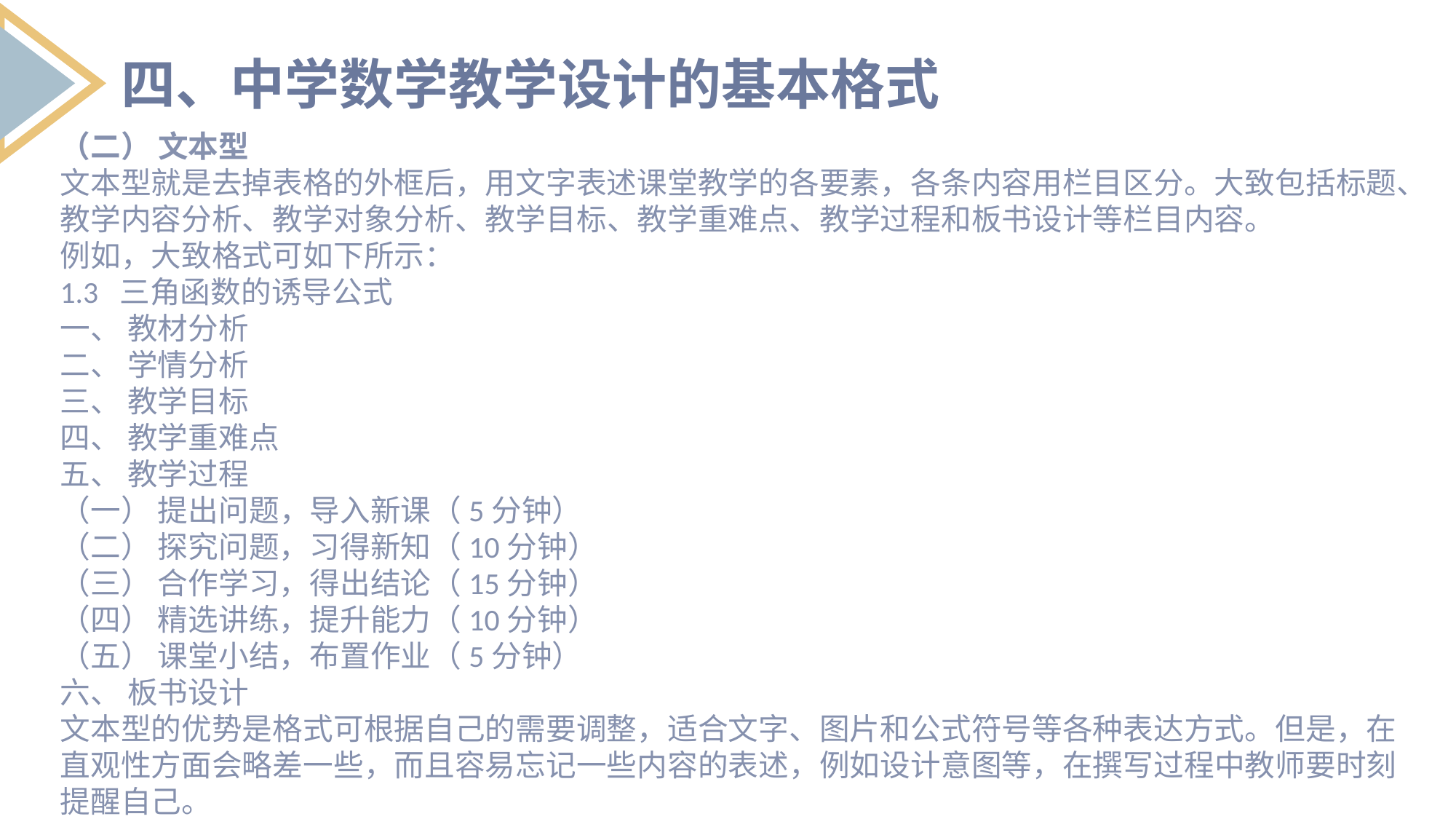

四、中学数学教学设计的基本格式

（二） 文本型
文本型就是去掉表格的外框后，用文字表述课堂教学的各要素，各条内容用栏目区分。大致包括标题、教学内容分析、教学对象分析、教学目标、教学重难点、教学过程和板书设计等栏目内容。
例如，大致格式可如下所示：
1.3  三角函数的诱导公式
一、 教材分析
二、 学情分析
三、 教学目标
四、 教学重难点
五、 教学过程
（一） 提出问题，导入新课（5分钟）
（二） 探究问题，习得新知（10分钟）
（三） 合作学习，得出结论（15分钟）
（四） 精选讲练，提升能力（10分钟）
（五） 课堂小结，布置作业（5分钟）
六、 板书设计
文本型的优势是格式可根据自己的需要调整，适合文字、图片和公式符号等各种表达方式。但是，在直观性方面会略差一些，而且容易忘记一些内容的表述，例如设计意图等，在撰写过程中教师要时刻提醒自己。
列出要点